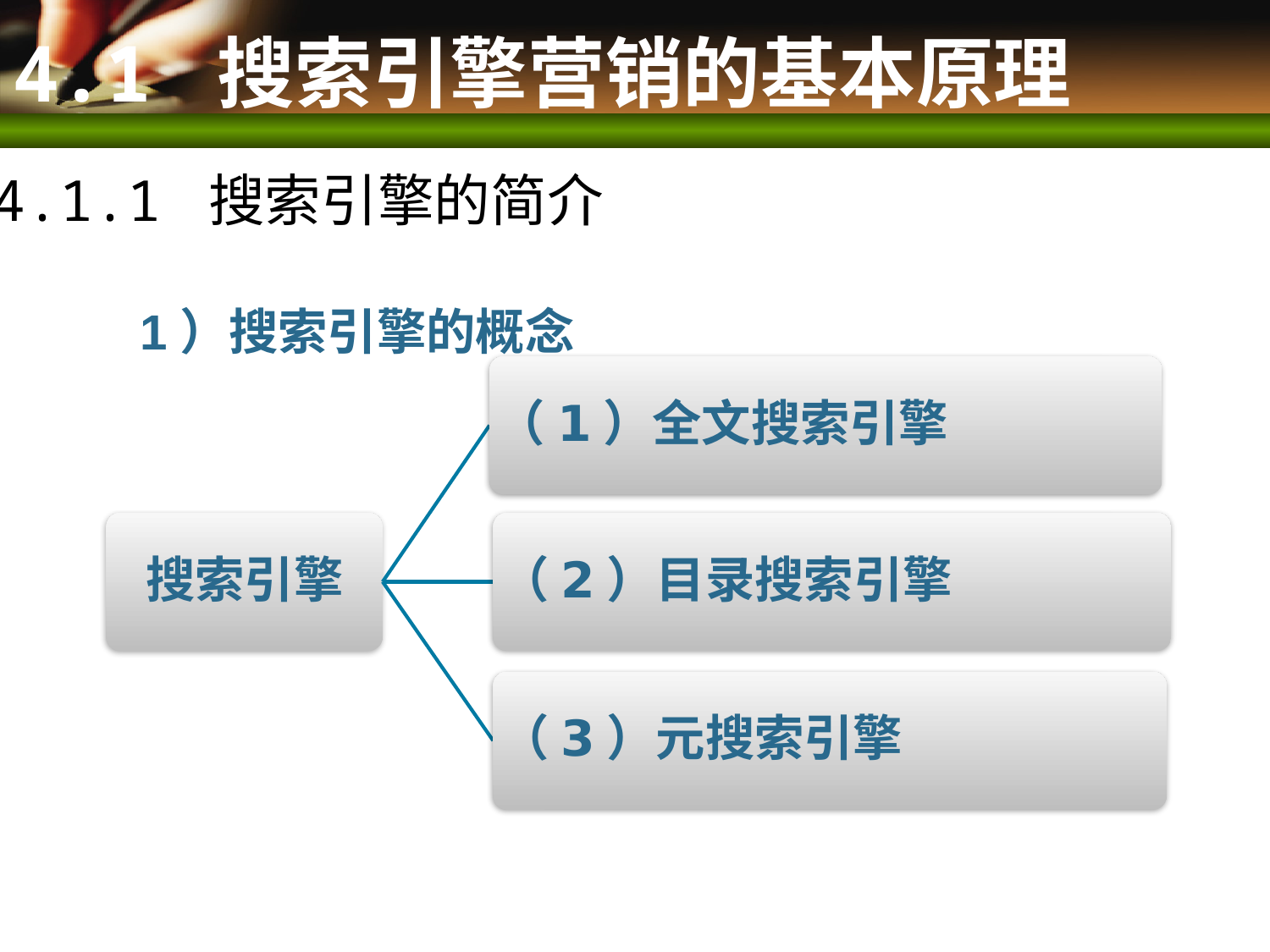

# 4.1 搜索引擎营销的基本原理
4.1.1 搜索引擎的简介
 1）搜索引擎的概念
搜索引擎

（1）全文搜索引擎

（2）目录搜索引擎

（3）元搜索引擎